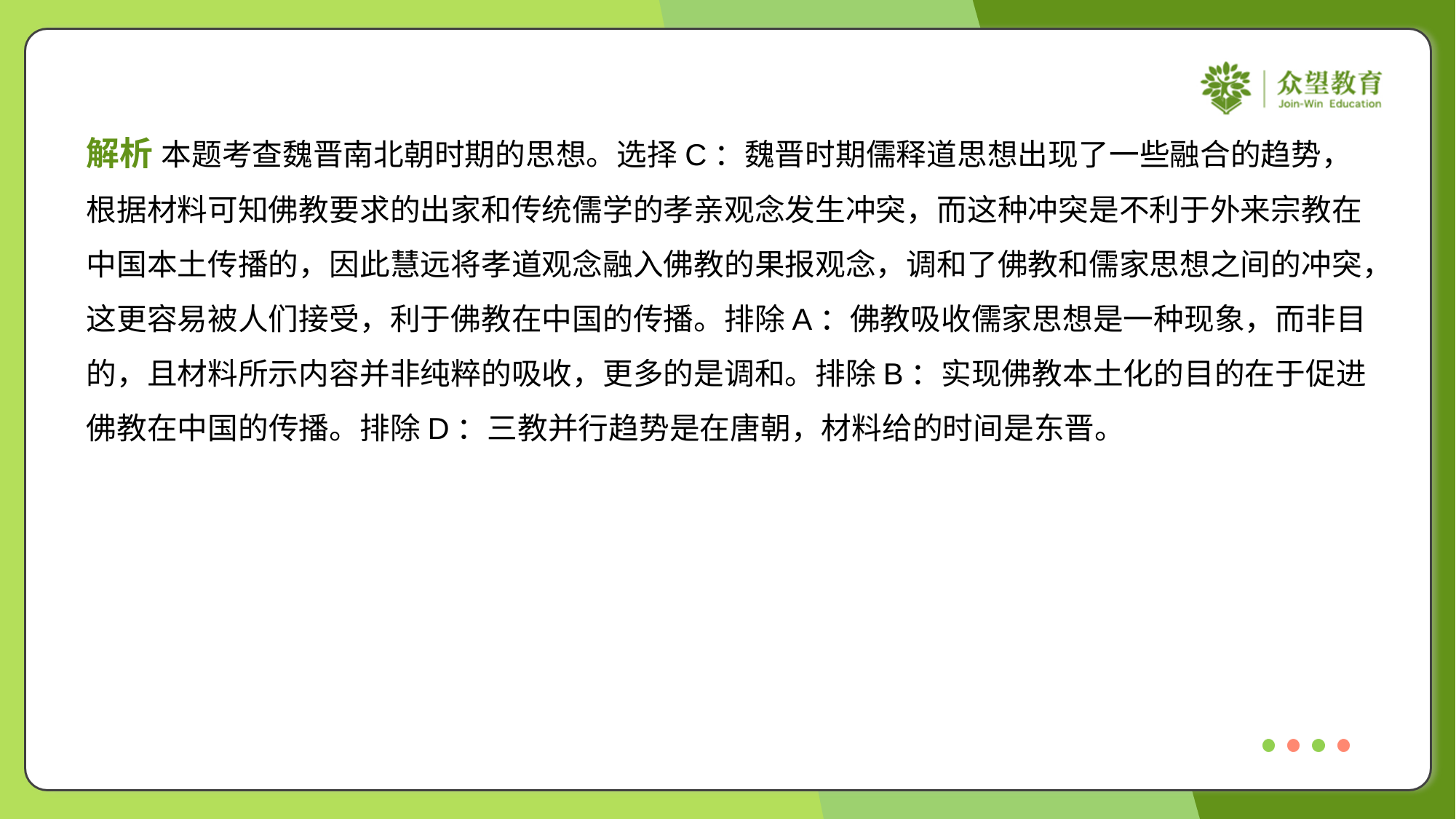

解析 本题考查魏晋南北朝时期的思想。选择C：魏晋时期儒释道思想出现了一些融合的趋势，
根据材料可知佛教要求的出家和传统儒学的孝亲观念发生冲突，而这种冲突是不利于外来宗教在
中国本土传播的，因此慧远将孝道观念融入佛教的果报观念，调和了佛教和儒家思想之间的冲突，
这更容易被人们接受，利于佛教在中国的传播。排除A：佛教吸收儒家思想是一种现象，而非目
的，且材料所示内容并非纯粹的吸收，更多的是调和。排除B：实现佛教本土化的目的在于促进
佛教在中国的传播。排除D：三教并行趋势是在唐朝，材料给的时间是东晋。